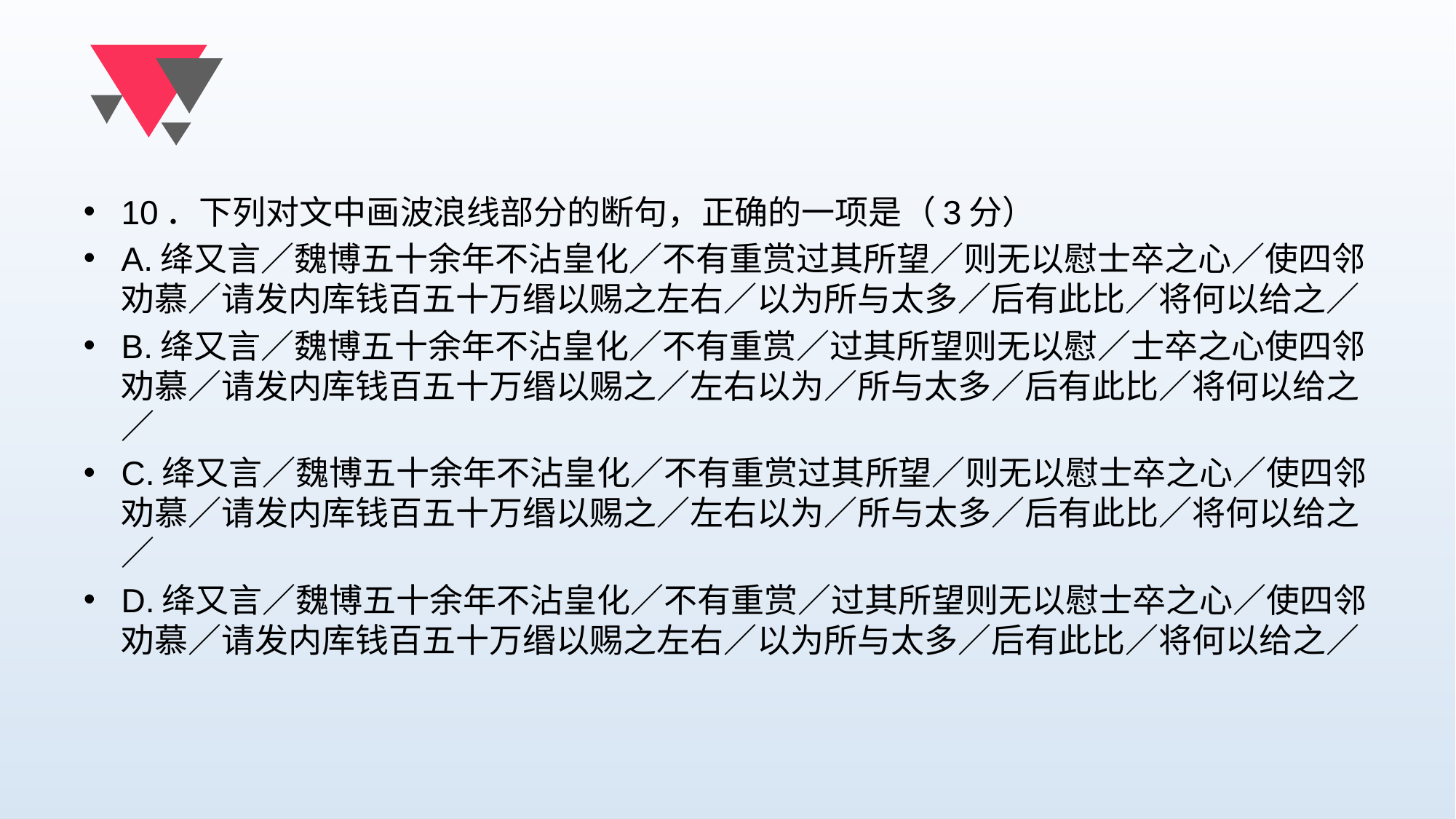

#
10．下列对文中画波浪线部分的断句，正确的一项是（3分）
A.绛又言／魏博五十余年不沾皇化／不有重赏过其所望／则无以慰士卒之心／使四邻劝慕／请发内库钱百五十万缗以赐之左右／以为所与太多／后有此比／将何以给之／
B.绛又言／魏博五十余年不沾皇化／不有重赏／过其所望则无以慰／士卒之心使四邻劝慕／请发内库钱百五十万缗以赐之／左右以为／所与太多／后有此比／将何以给之／
C.绛又言／魏博五十余年不沾皇化／不有重赏过其所望／则无以慰士卒之心／使四邻劝慕／请发内库钱百五十万缗以赐之／左右以为／所与太多／后有此比／将何以给之／
D.绛又言／魏博五十余年不沾皇化／不有重赏／过其所望则无以慰士卒之心／使四邻劝慕／请发内库钱百五十万缗以赐之左右／以为所与太多／后有此比／将何以给之／